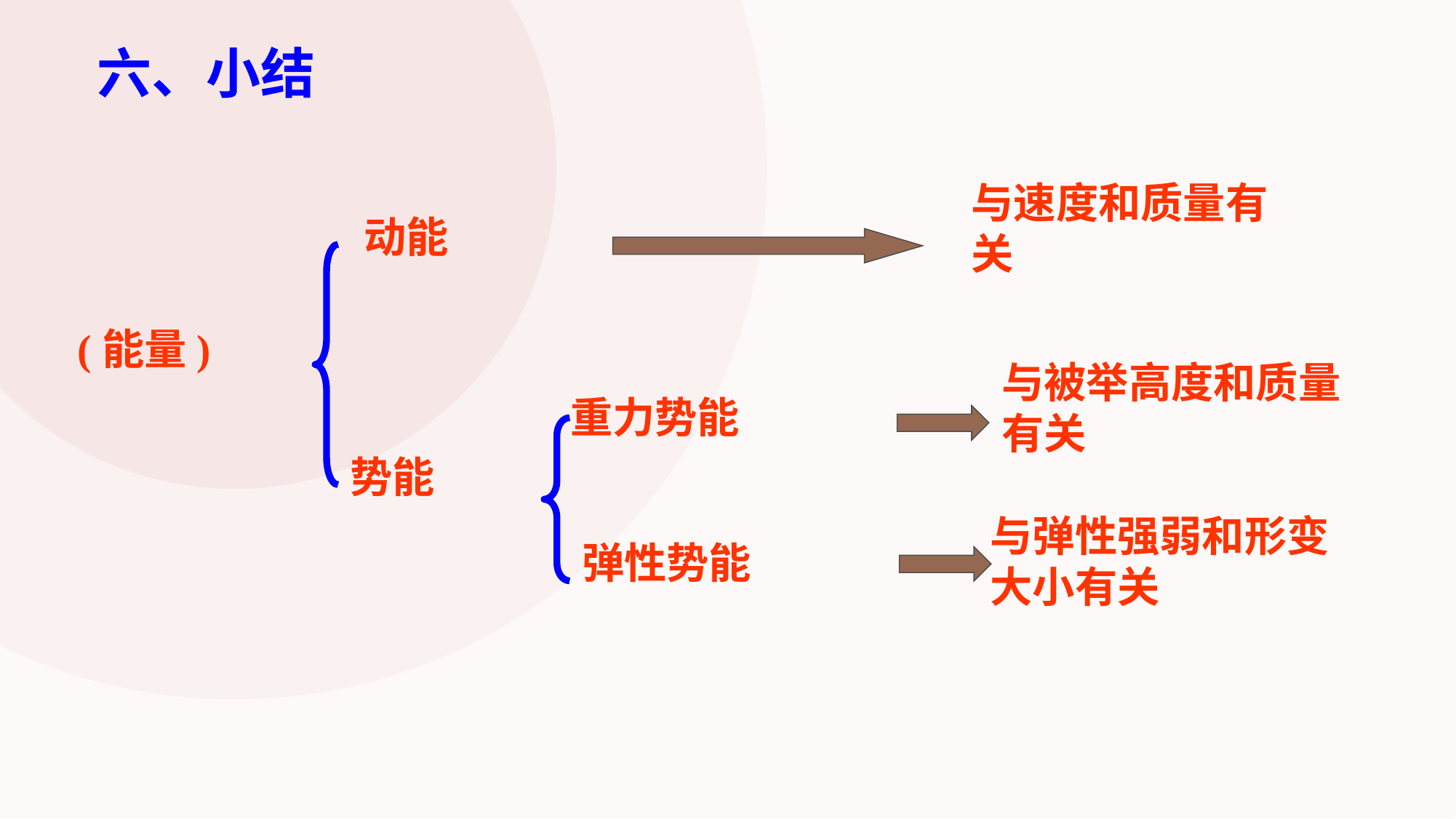

六、小结
与速度和质量有关
动能

(能量)
与被举高度和质量有关

重力势能

势能
与弹性强弱和形变大小有关

弹性势能